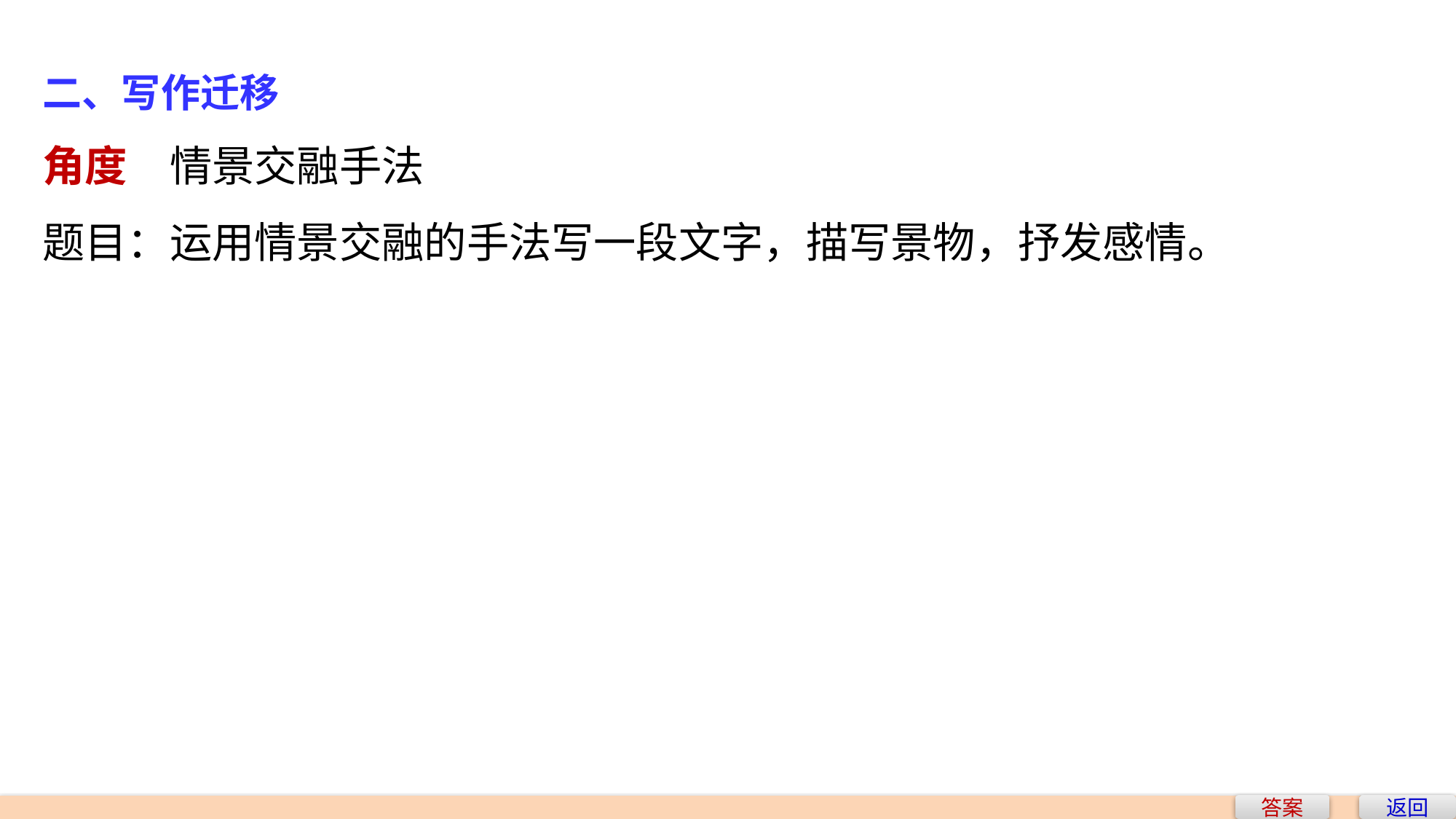

二、写作迁移
角度　情景交融手法
题目：运用情景交融的手法写一段文字，描写景物，抒发感情。
答案
返回